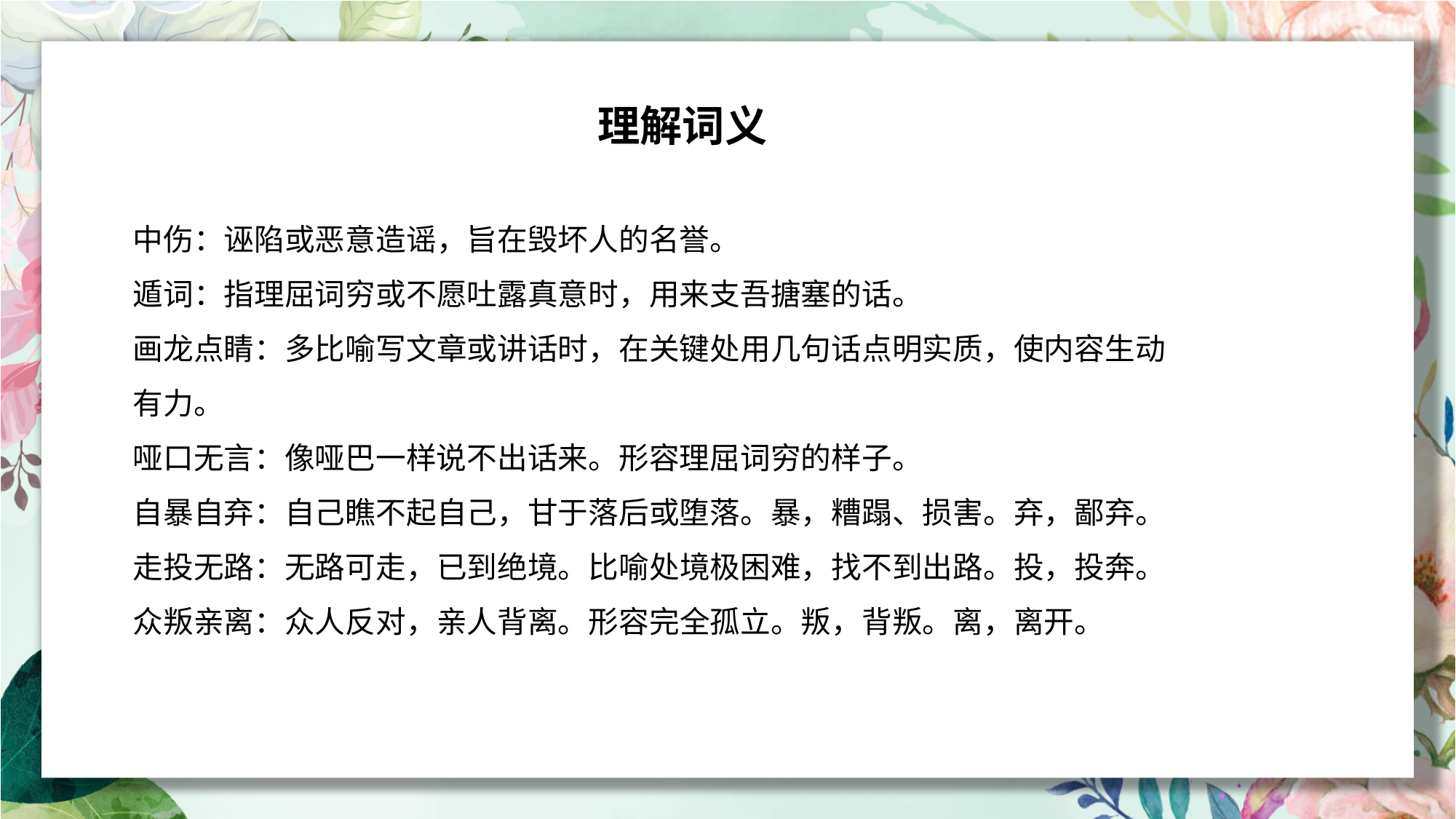

理解词义
中伤：诬陷或恶意造谣，旨在毁坏人的名誉。
遁词：指理屈词穷或不愿吐露真意时，用来支吾搪塞的话。
画龙点睛：多比喻写文章或讲话时，在关键处用几句话点明实质，使内容生动有力。
哑口无言：像哑巴一样说不出话来。形容理屈词穷的样子。
自暴自弃：自己瞧不起自己，甘于落后或堕落。暴，糟蹋、损害。弃，鄙弃。
走投无路：无路可走，已到绝境。比喻处境极困难，找不到出路。投，投奔。
众叛亲离：众人反对，亲人背离。形容完全孤立。叛，背叛。离，离开。